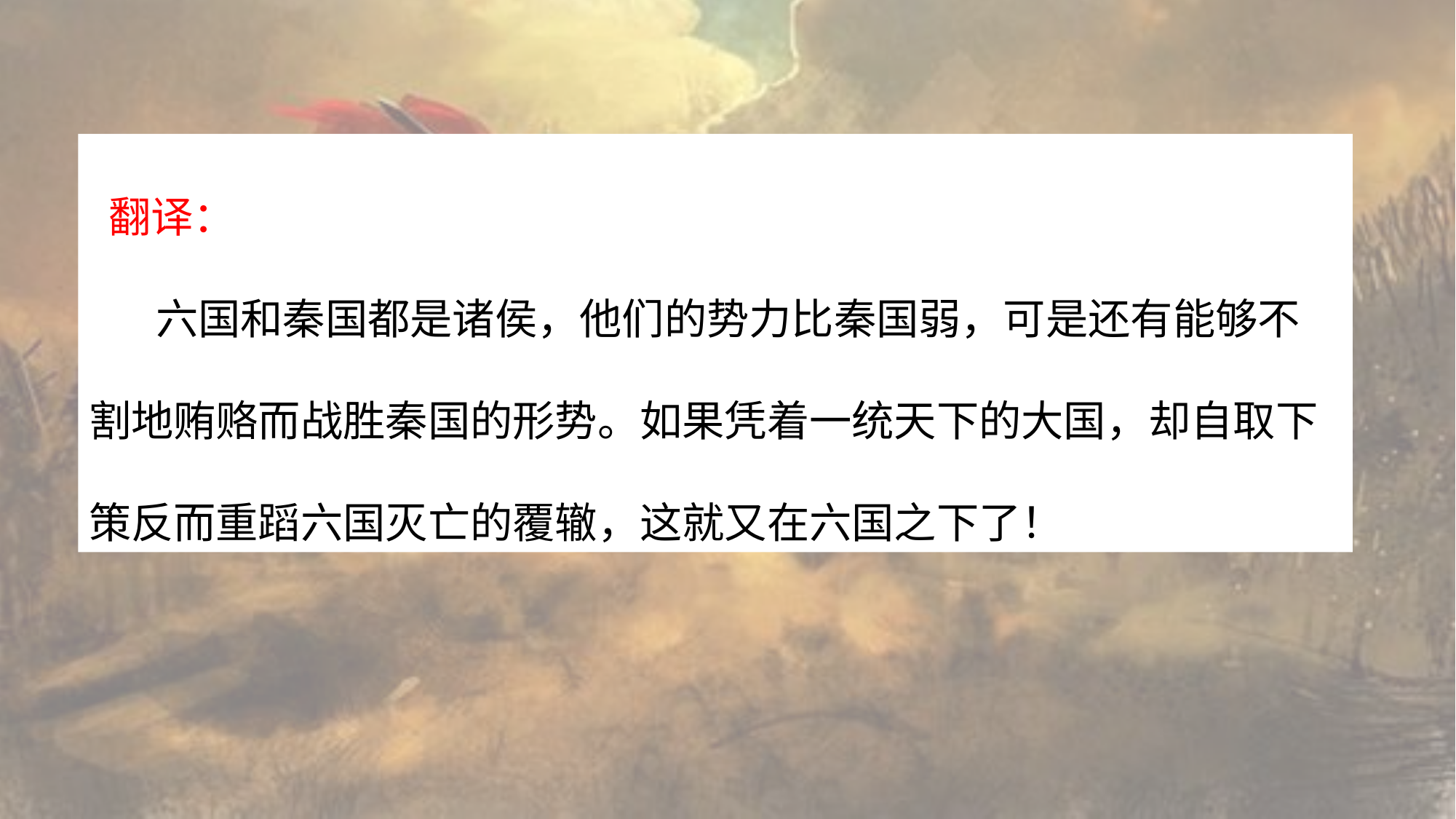

翻译：
      六国和秦国都是诸侯，他们的势力比秦国弱，可是还有能够不割地贿赂而战胜秦国的形势。如果凭着一统天下的大国，却自取下策反而重蹈六国灭亡的覆辙，这就又在六国之下了！